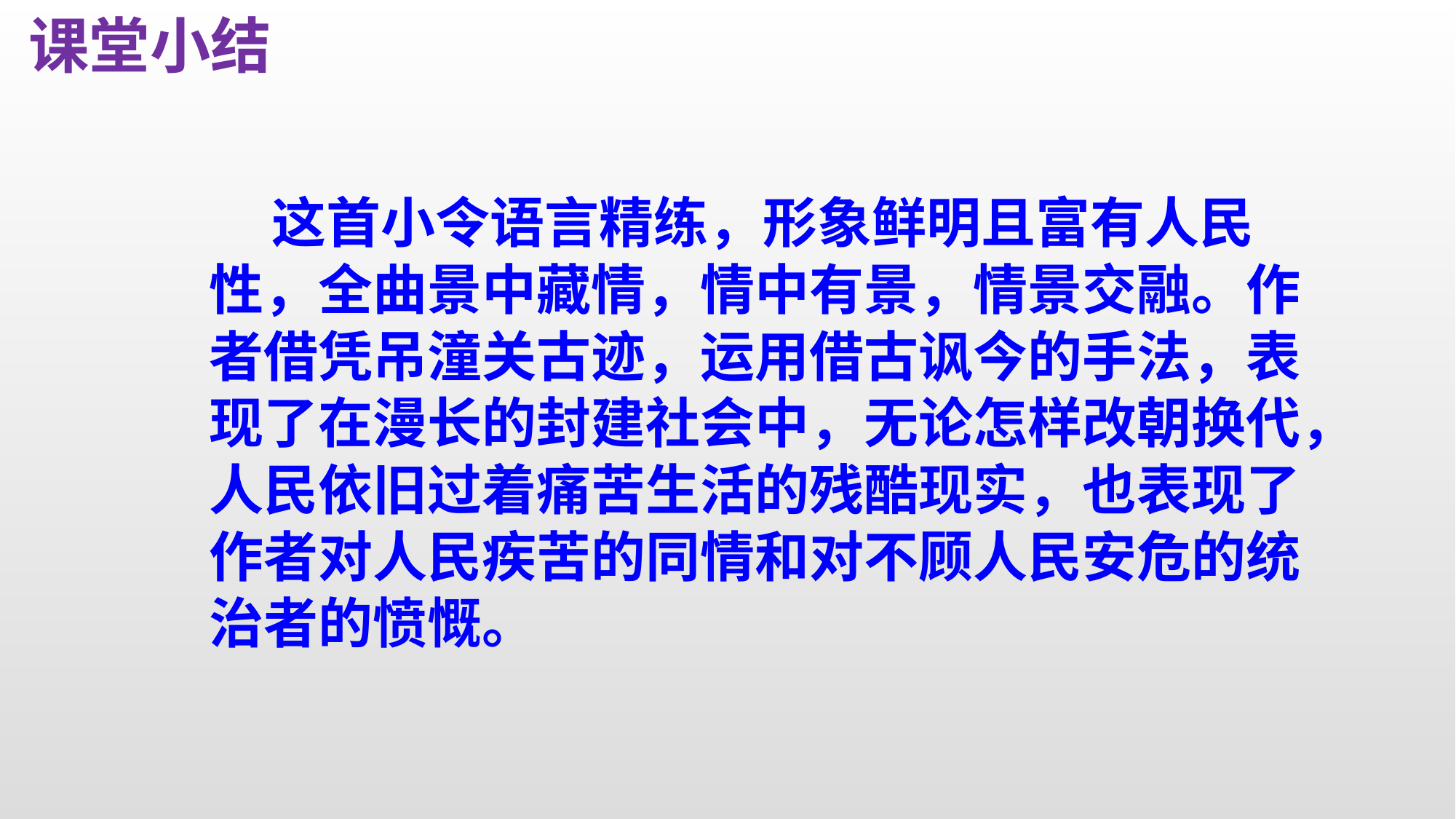

课堂小结
    这首小令语言精练，形象鲜明且富有人民性，全曲景中藏情，情中有景，情景交融。作者借凭吊潼关古迹，运用借古讽今的手法，表现了在漫长的封建社会中，无论怎样改朝换代，人民依旧过着痛苦生活的残酷现实，也表现了作者对人民疾苦的同情和对不顾人民安危的统治者的愤慨。